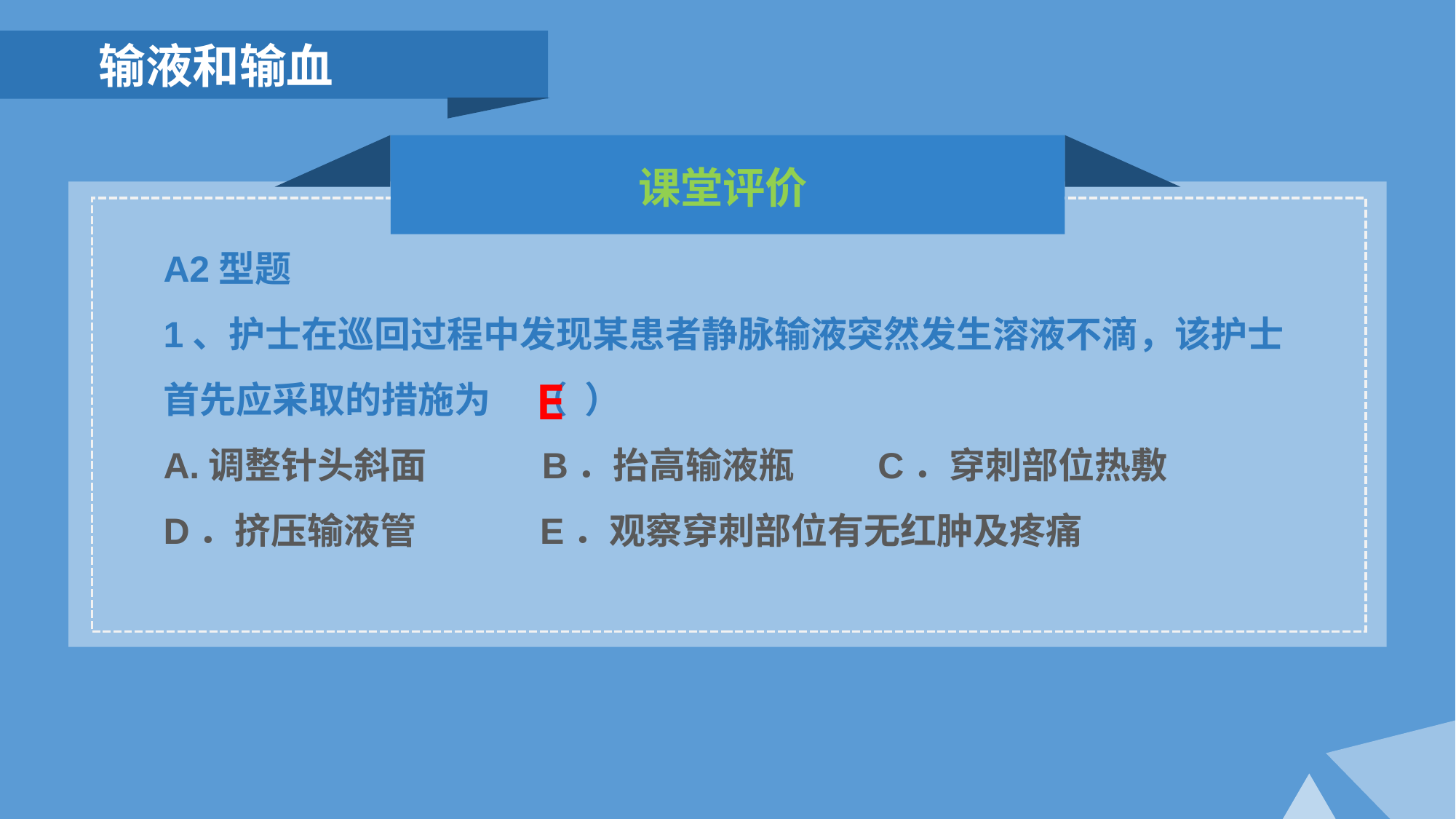

输液和输血

课堂评价

A2型题
1、护士在巡回过程中发现某患者静脉输液突然发生溶液不滴，该护士首先应采取的措施为     （  ）
A.调整针头斜面             B．抬高输液瓶         C．穿刺部位热敷           D．挤压输液管              E．观察穿刺部位有无红肿及疼痛
E